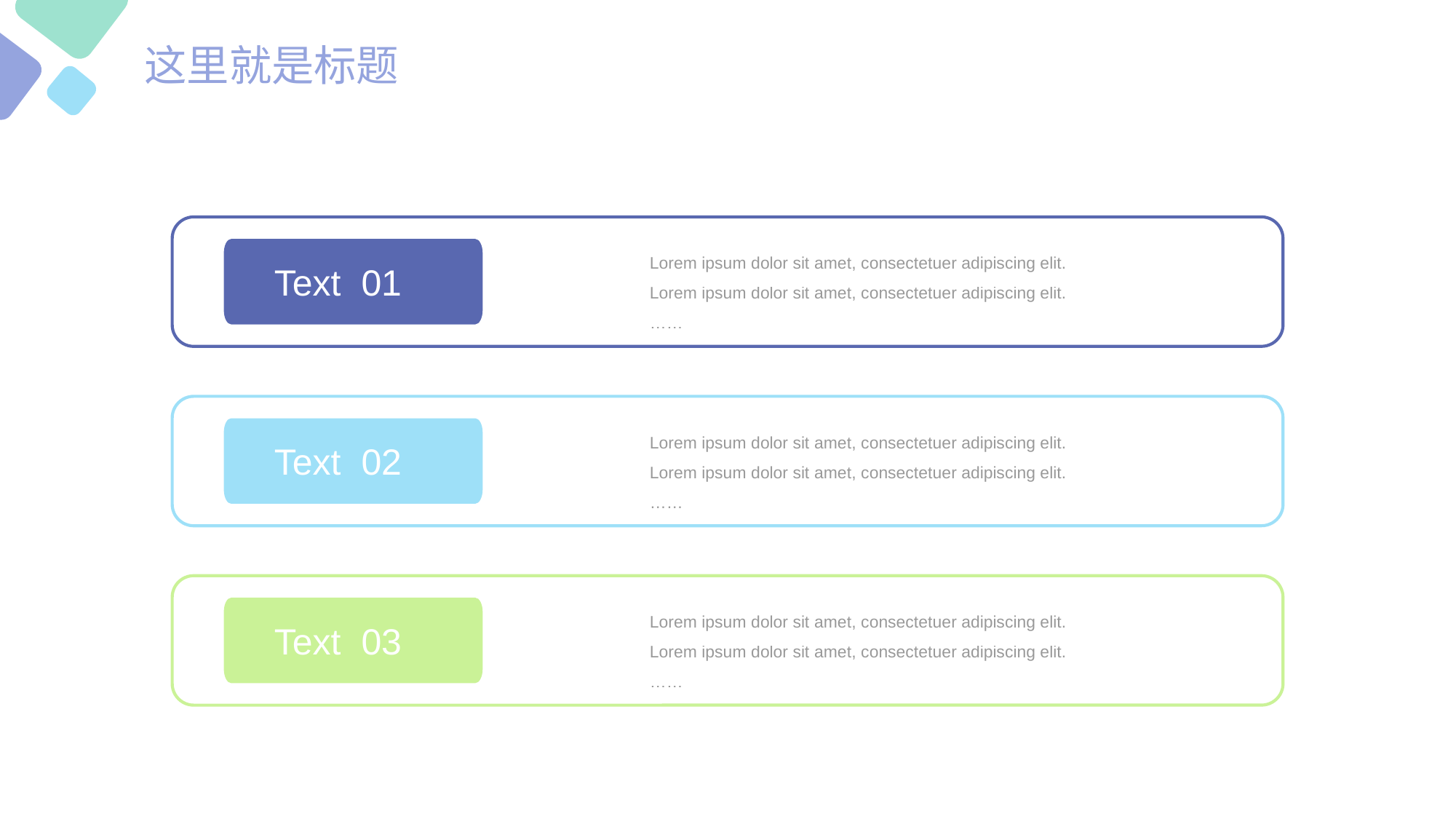

这里就是标题

Lorem ipsum dolor sit amet, consectetuer adipiscing elit.
Lorem ipsum dolor sit amet, consectetuer adipiscing elit.
……

Text  01

Lorem ipsum dolor sit amet, consectetuer adipiscing elit.
Lorem ipsum dolor sit amet, consectetuer adipiscing elit.
……

Text  02

Lorem ipsum dolor sit amet, consectetuer adipiscing elit.
Lorem ipsum dolor sit amet, consectetuer adipiscing elit.
……

Text  03